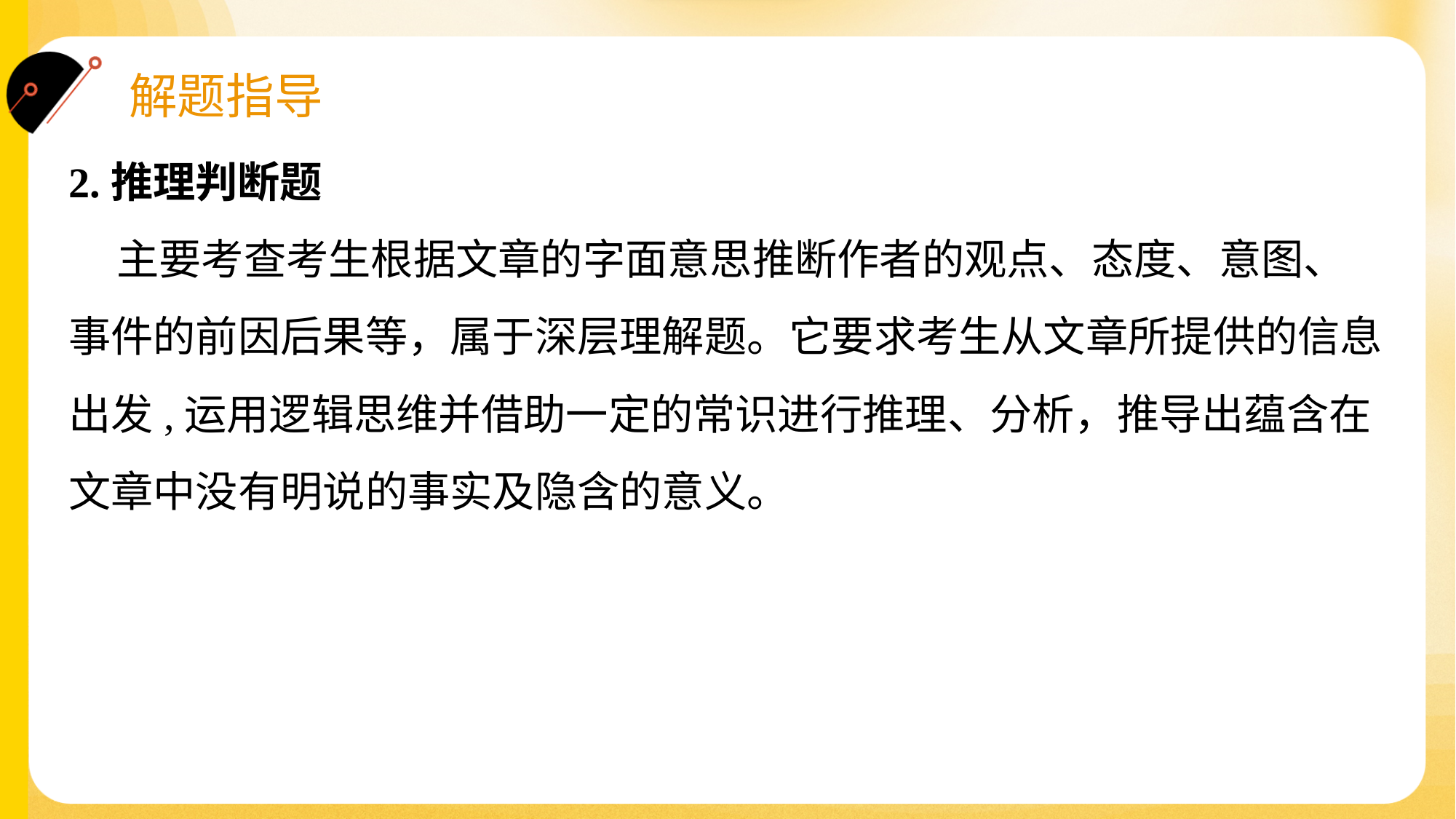

2.推理判断题
    主要考查考生根据文章的字面意思推断作者的观点、态度、意图、
事件的前因后果等，属于深层理解题。它要求考生从文章所提供的信息
出发,运用逻辑思维并借助一定的常识进行推理、分析，推导出蕴含在
文章中没有明说的事实及隐含的意义。